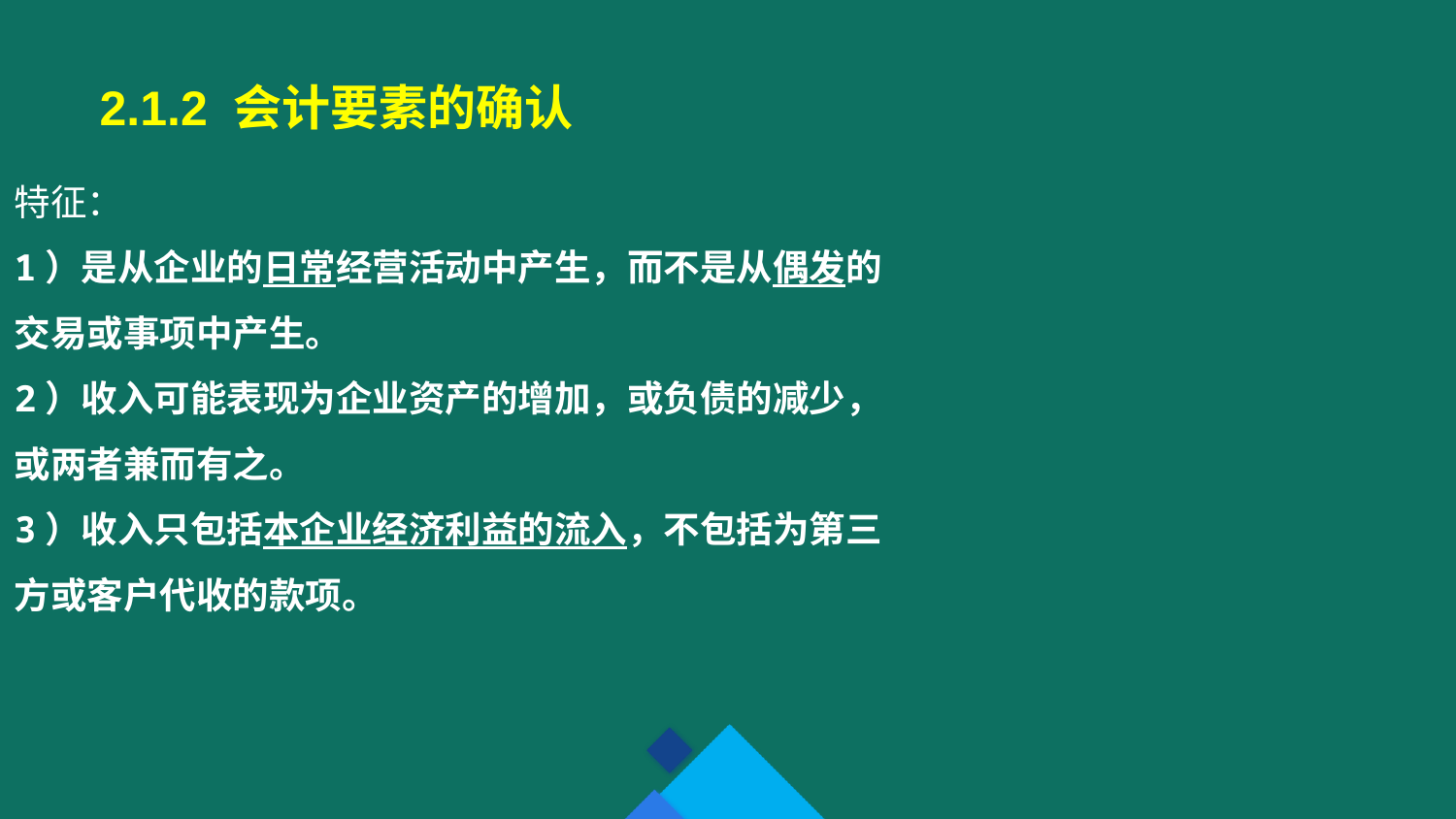

2.1.2 会计要素的确认
特征：
1）是从企业的日常经营活动中产生，而不是从偶发的交易或事项中产生。
2）收入可能表现为企业资产的增加，或负债的减少，或两者兼而有之。
3）收入只包括本企业经济利益的流入，不包括为第三方或客户代收的款项。